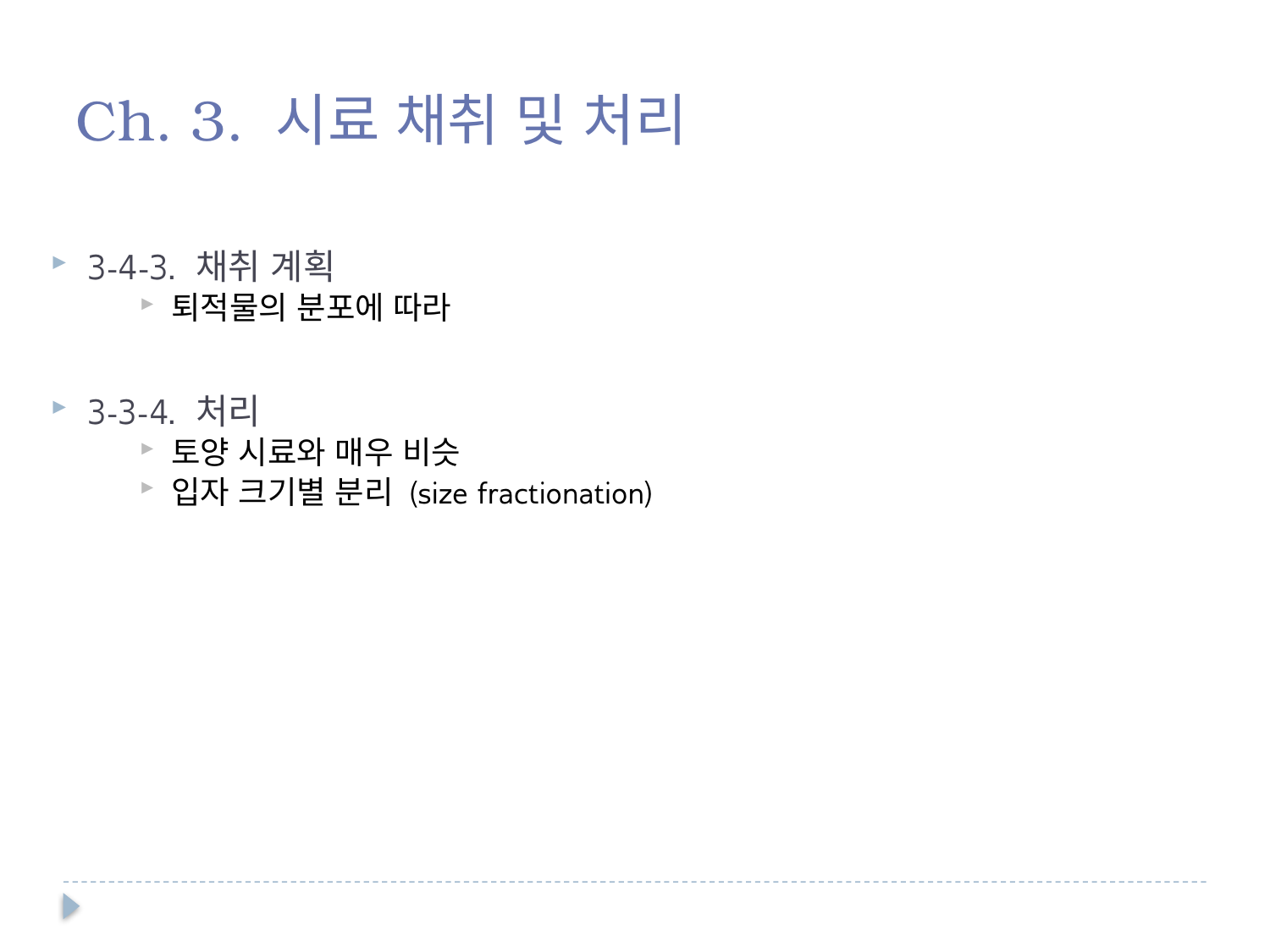

Ch. 3. 시료 채취 및 처리
3-4-3. 채취 계획
퇴적물의 분포에 따라

3-3-4. 처리
토양 시료와 매우 비슷
입자 크기별 분리 (size fractionation)